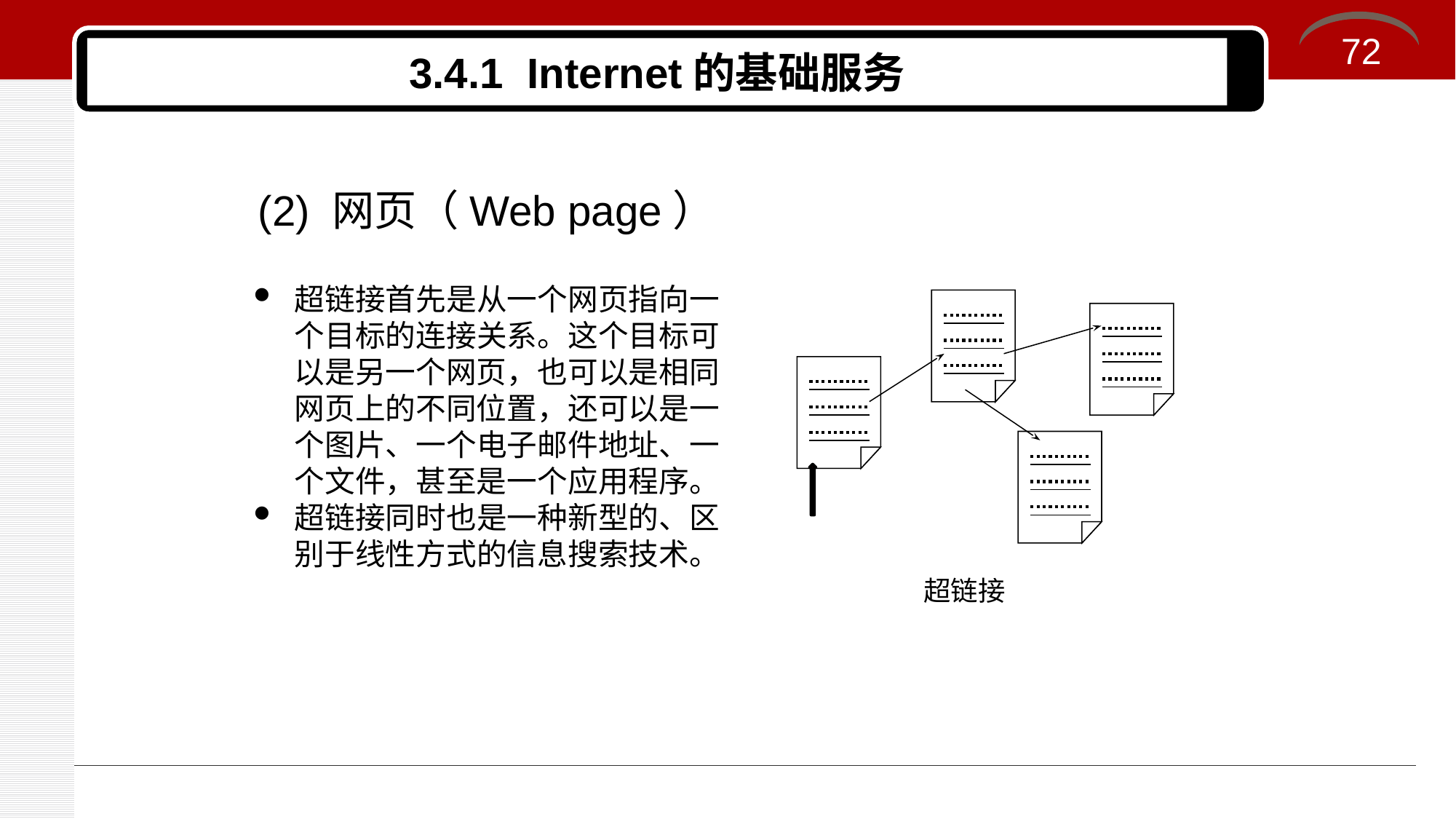

72
# 3.4.1  Internet的基础服务
(2) 网页（Web page）
超链接首先是从一个网页指向一个目标的连接关系。这个目标可以是另一个网页，也可以是相同网页上的不同位置，还可以是一个图片、一个电子邮件地址、一个文件，甚至是一个应用程序。
超链接同时也是一种新型的、区别于线性方式的信息搜索技术。

  超链接